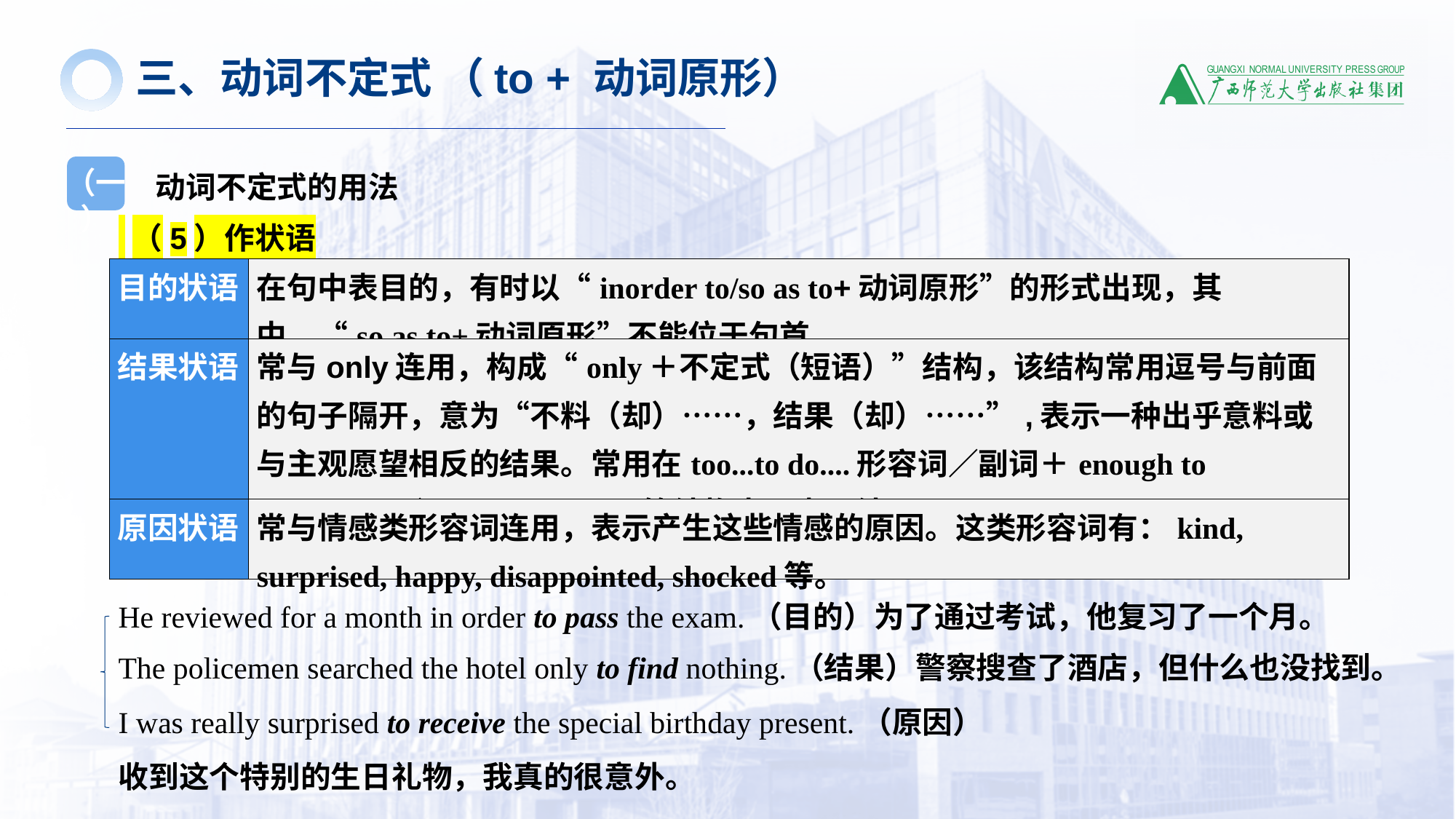

三、动词不定式 （to + 动词原形）

动词不定式的用法
（一）

 （5）作状语

He reviewed for a month in order to pass the exam.（目的）为了通过考试，他复习了一个月。
The policemen searched the hotel only to find nothing.（结果）警察搜查了酒店，但什么也没找到。
I was really surprised to receive the special birthday present.（原因）
收到这个特别的生日礼物，我真的很意外。
| 目的状语 | 在句中表目的，有时以“inorder to/so as to+动词原形”的形式出现，其中，“so as to+动词原形”不能位于句首。 |
| --- | --- |
| 结果状语 | 常与only连用，构成“only＋不定式（短语）”结构，该结构常用逗号与前面的句子隔开，意为“不料（却）……，结果（却）……”,表示一种出乎意料或与主观愿望相反的结果。常用在too...to do....形容词／副词＋enough to do...，so／such...as to do...等结构中，表示结果。 |
| 原因状语 | 常与情感类形容词连用，表示产生这些情感的原因。这类形容词有：kind, surprised, happy, disappointed, shocked等。 |